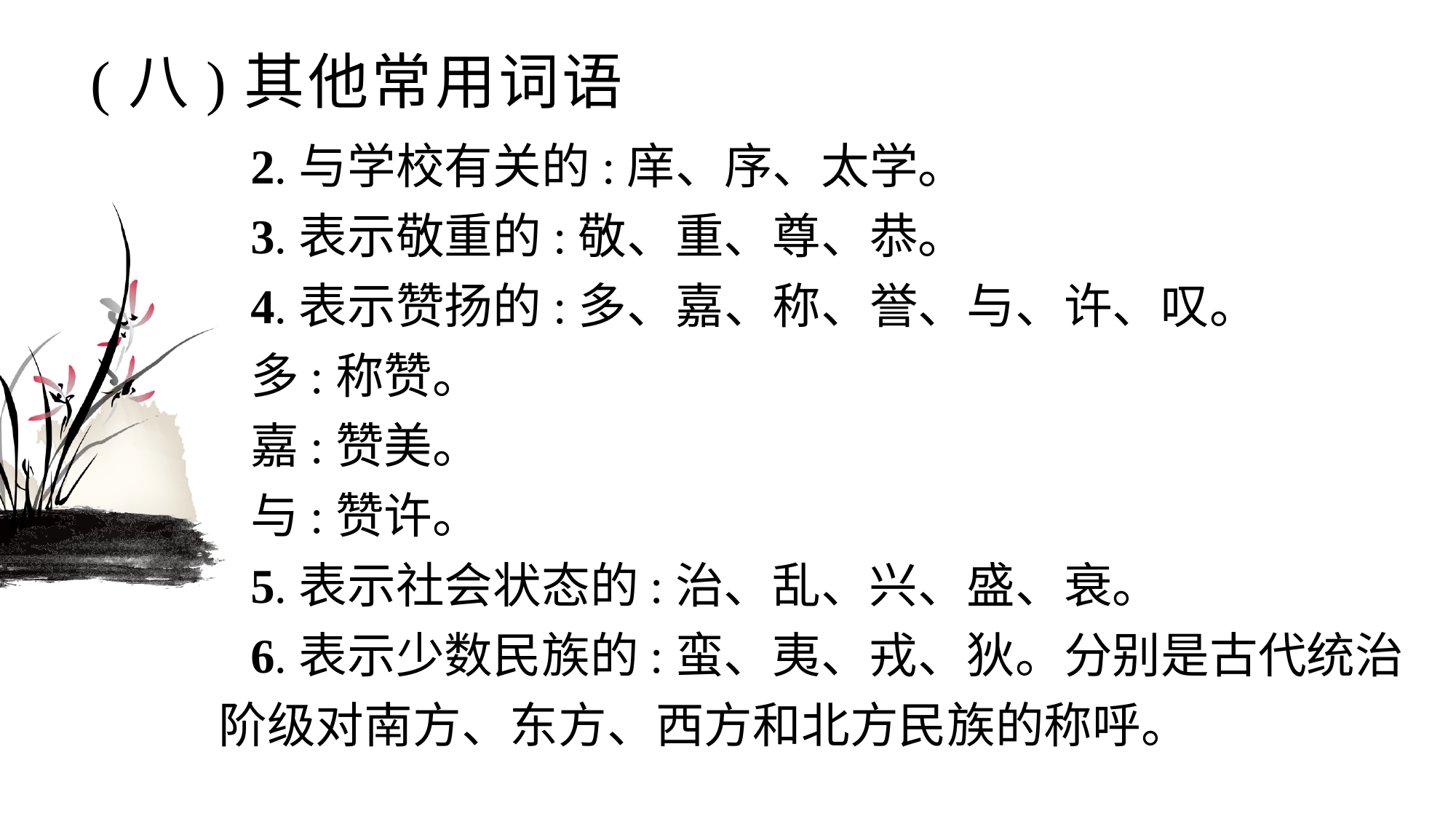

# (八)其他常用词语
2.与学校有关的:庠、序、太学。
3.表示敬重的:敬、重、尊、恭。
4.表示赞扬的:多、嘉、称、誉、与、许、叹。
多:称赞。
嘉:赞美。
与:赞许。
5.表示社会状态的:治、乱、兴、盛、衰。
6.表示少数民族的:蛮、夷、戎、狄。分别是古代统治阶级对南方、东方、西方和北方民族的称呼。